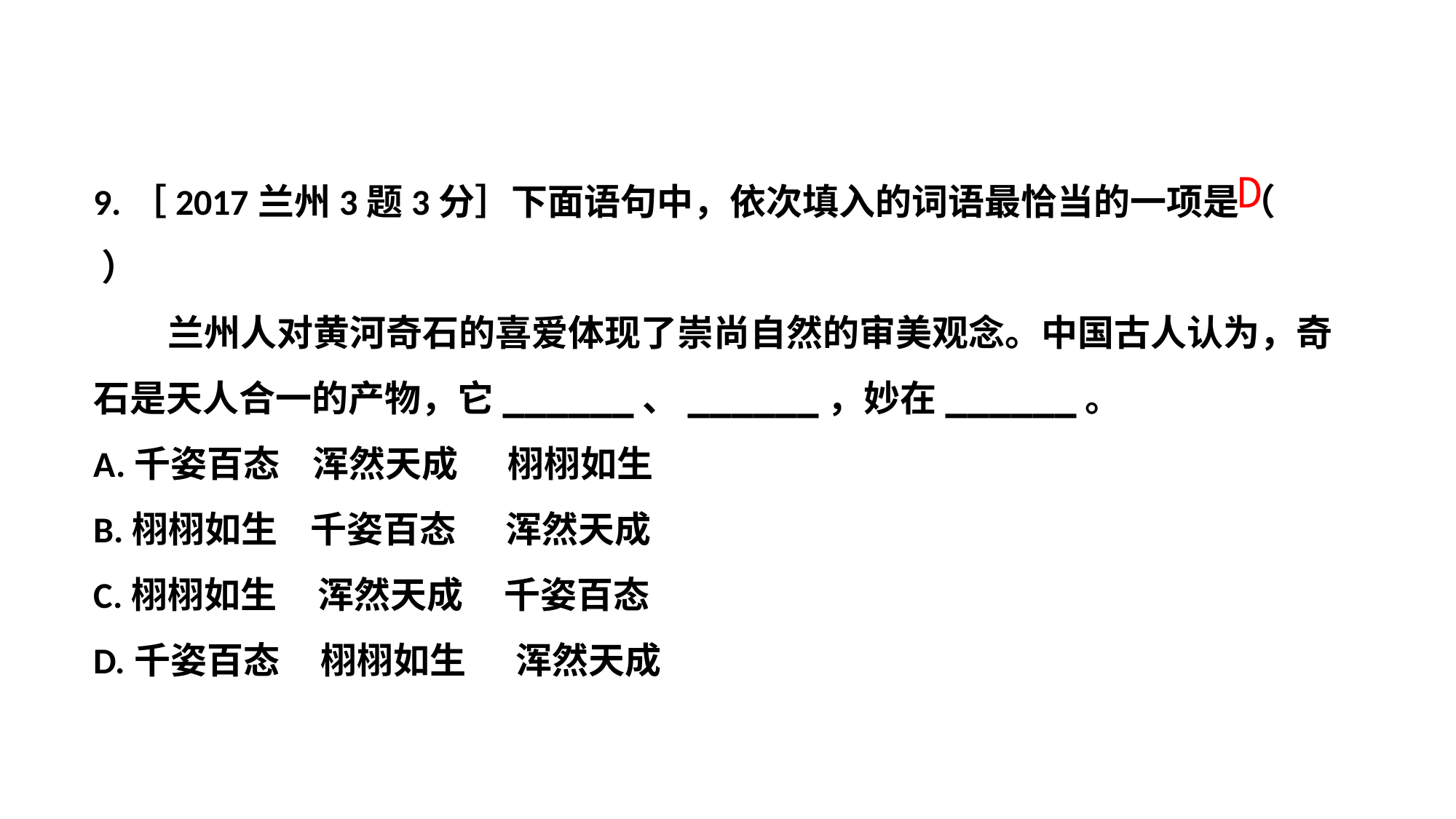

9.［2017兰州3题3分］下面语句中，依次填入的词语最恰当的一项是（      ）
        兰州人对黄河奇石的喜爱体现了崇尚自然的审美观念。中国古人认为，奇石是天人合一的产物，它______、______，妙在______。
A.千姿百态    浑然天成      栩栩如生
B.栩栩如生    千姿百态      浑然天成
C.栩栩如生     浑然天成     千姿百态
D.千姿百态     栩栩如生      浑然天成
D